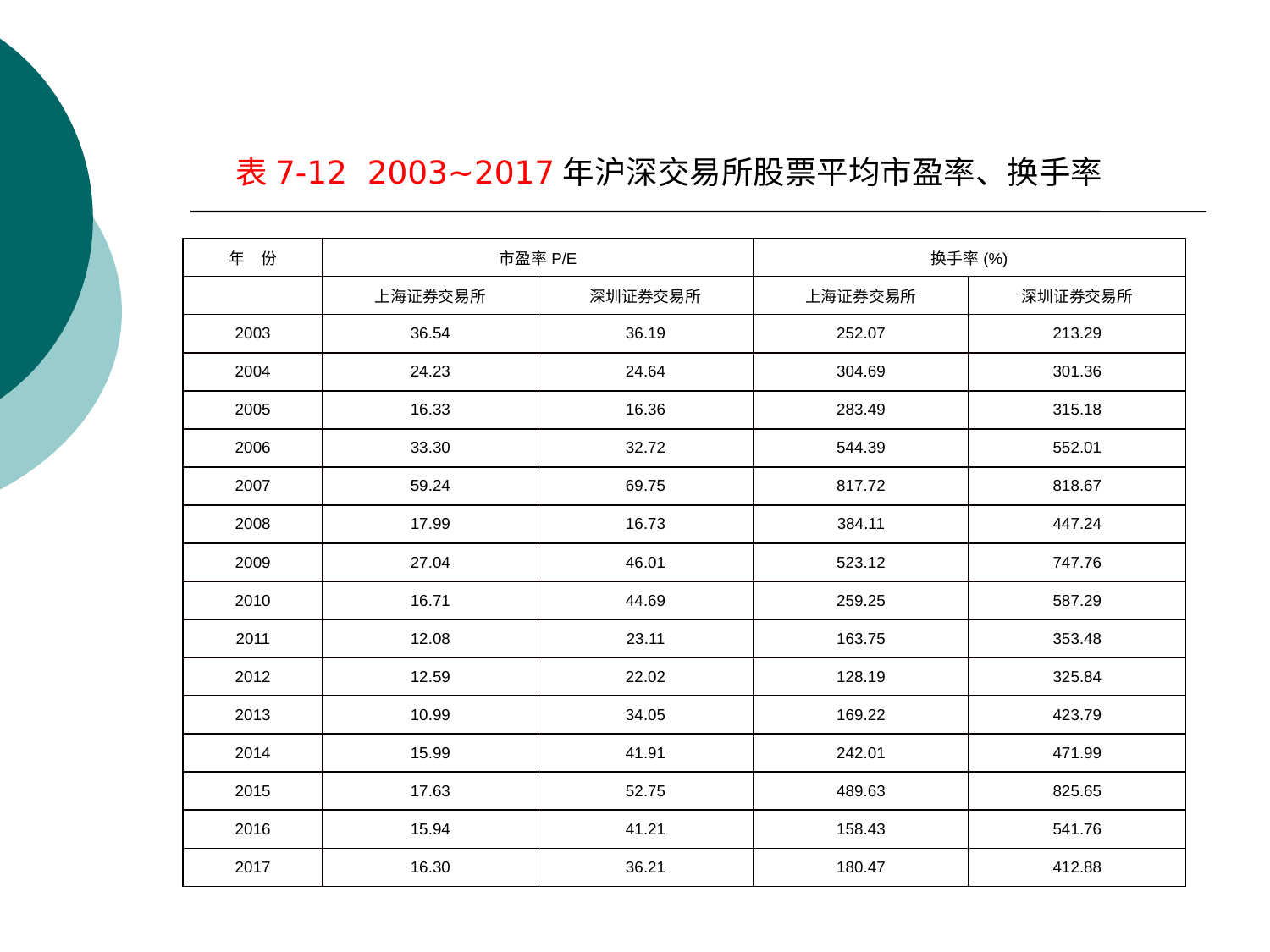

表7-12  2003~2017年沪深交易所股票平均市盈率、换手率
| 年　份 | 市盈率P/E |  | 换手率(%) |  |
| --- | --- | --- | --- | --- |
|  | 上海证券交易所 | 深圳证券交易所 | 上海证券交易所 | 深圳证券交易所 |
| 2003 | 36.54 | 36.19 | 252.07 | 213.29 |
| 2004 | 24.23 | 24.64 | 304.69 | 301.36 |
| 2005 | 16.33 | 16.36 | 283.49 | 315.18 |
| 2006 | 33.30 | 32.72 | 544.39 | 552.01 |
| 2007 | 59.24 | 69.75 | 817.72 | 818.67 |
| 2008 | 17.99 | 16.73 | 384.11 | 447.24 |
| 2009 | 27.04 | 46.01 | 523.12 | 747.76 |
| 2010 | 16.71 | 44.69 | 259.25 | 587.29 |
| 2011 | 12.08 | 23.11 | 163.75 | 353.48 |
| 2012 | 12.59 | 22.02 | 128.19 | 325.84 |
| 2013 | 10.99 | 34.05 | 169.22 | 423.79 |
| 2014 | 15.99 | 41.91 | 242.01 | 471.99 |
| 2015 | 17.63 | 52.75 | 489.63 | 825.65 |
| 2016 | 15.94 | 41.21 | 158.43 | 541.76 |
| 2017 | 16.30 | 36.21 | 180.47 | 412.88 |